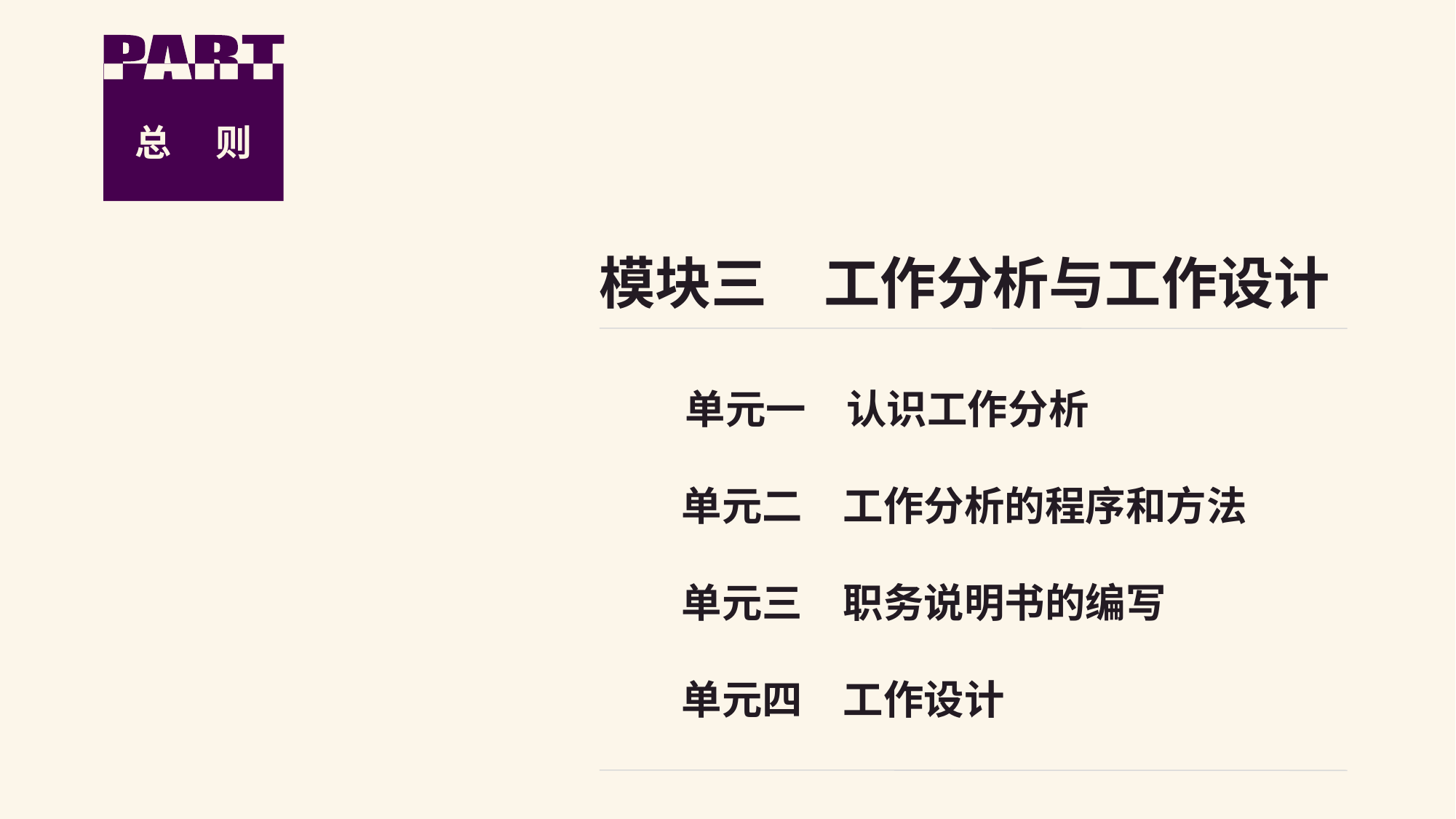

总　 则
模块三　工作分析与工作设计
　单元一　认识工作分析
   单元二　工作分析的程序和方法
   单元三　职务说明书的编写
   单元四　工作设计